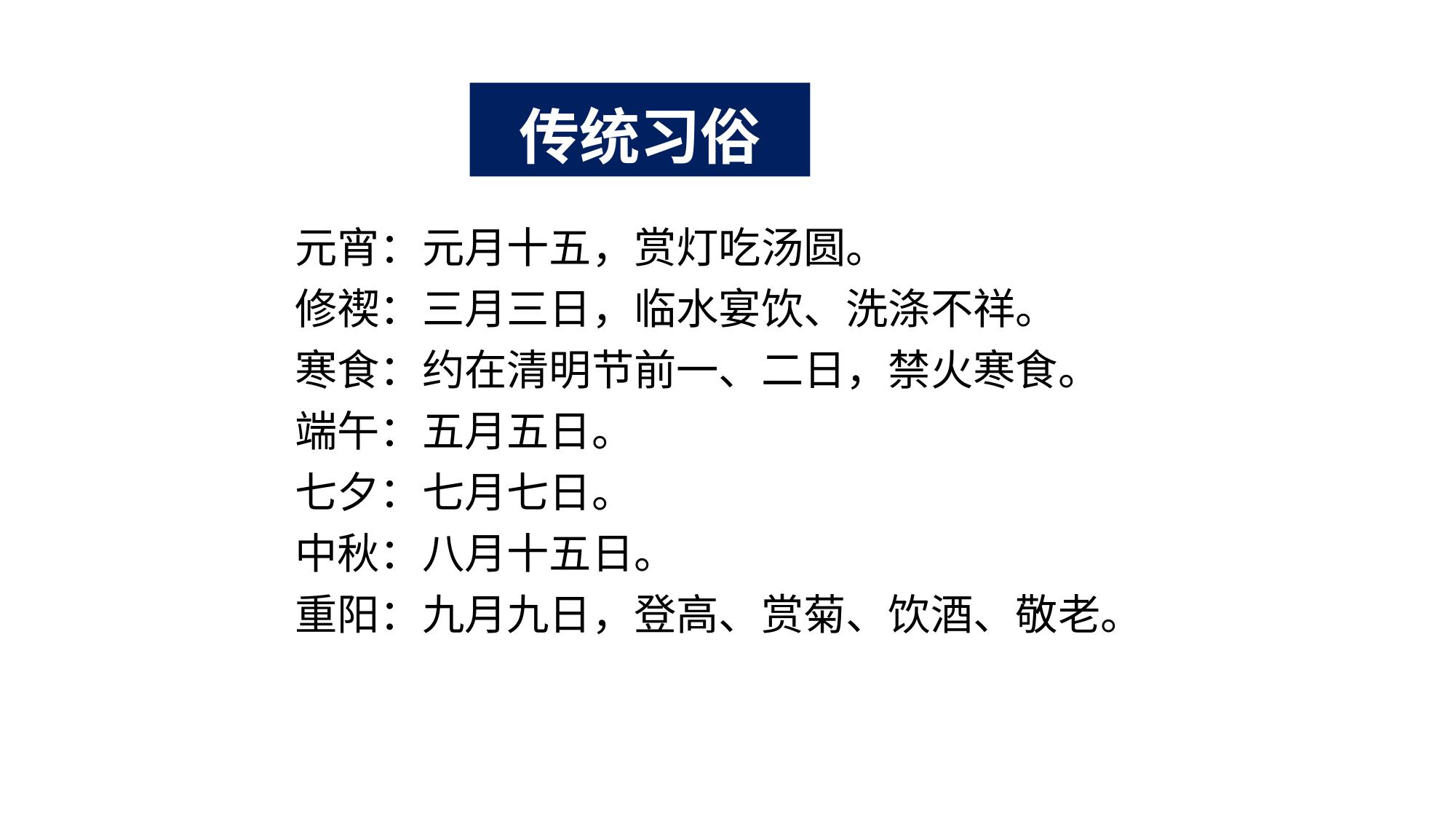

# 传统习俗
元宵：元月十五，赏灯吃汤圆。
修禊：三月三日，临水宴饮、洗涤不祥。
寒食：约在清明节前一、二日，禁火寒食。
端午：五月五日。
七夕：七月七日。
中秋：八月十五日。
重阳：九月九日，登高、赏菊、饮酒、敬老。